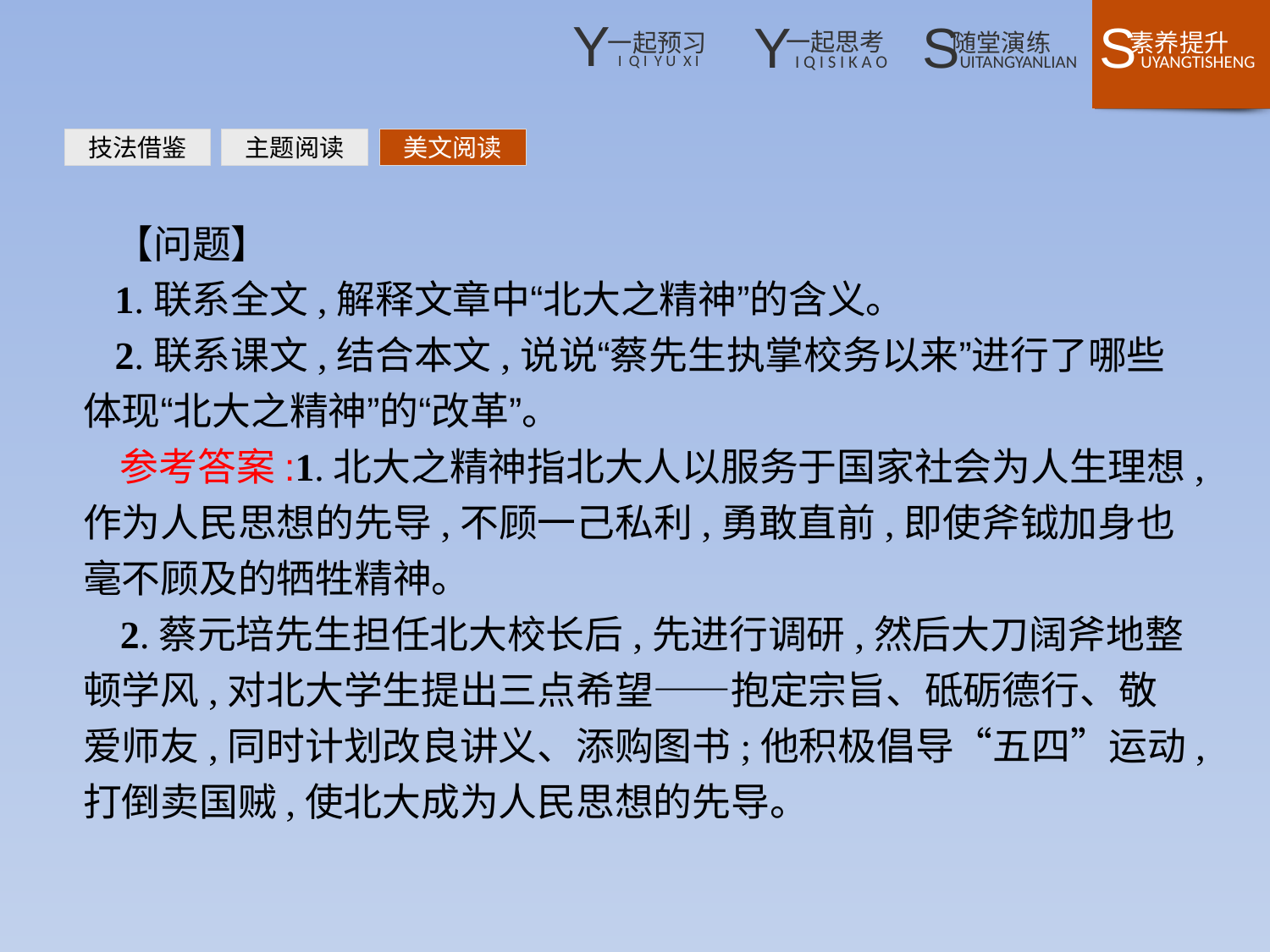

技法借鉴
主题阅读
美文阅读
【问题】
1.联系全文,解释文章中“北大之精神”的含义。
2.联系课文,结合本文,说说“蔡先生执掌校务以来”进行了哪些体现“北大之精神”的“改革”。
参考答案:1.北大之精神指北大人以服务于国家社会为人生理想,作为人民思想的先导,不顾一己私利,勇敢直前,即使斧钺加身也毫不顾及的牺牲精神。
2.蔡元培先生担任北大校长后,先进行调研,然后大刀阔斧地整顿学风,对北大学生提出三点希望——抱定宗旨、砥砺德行、敬爱师友,同时计划改良讲义、添购图书;他积极倡导“五四”运动,打倒卖国贼,使北大成为人民思想的先导。